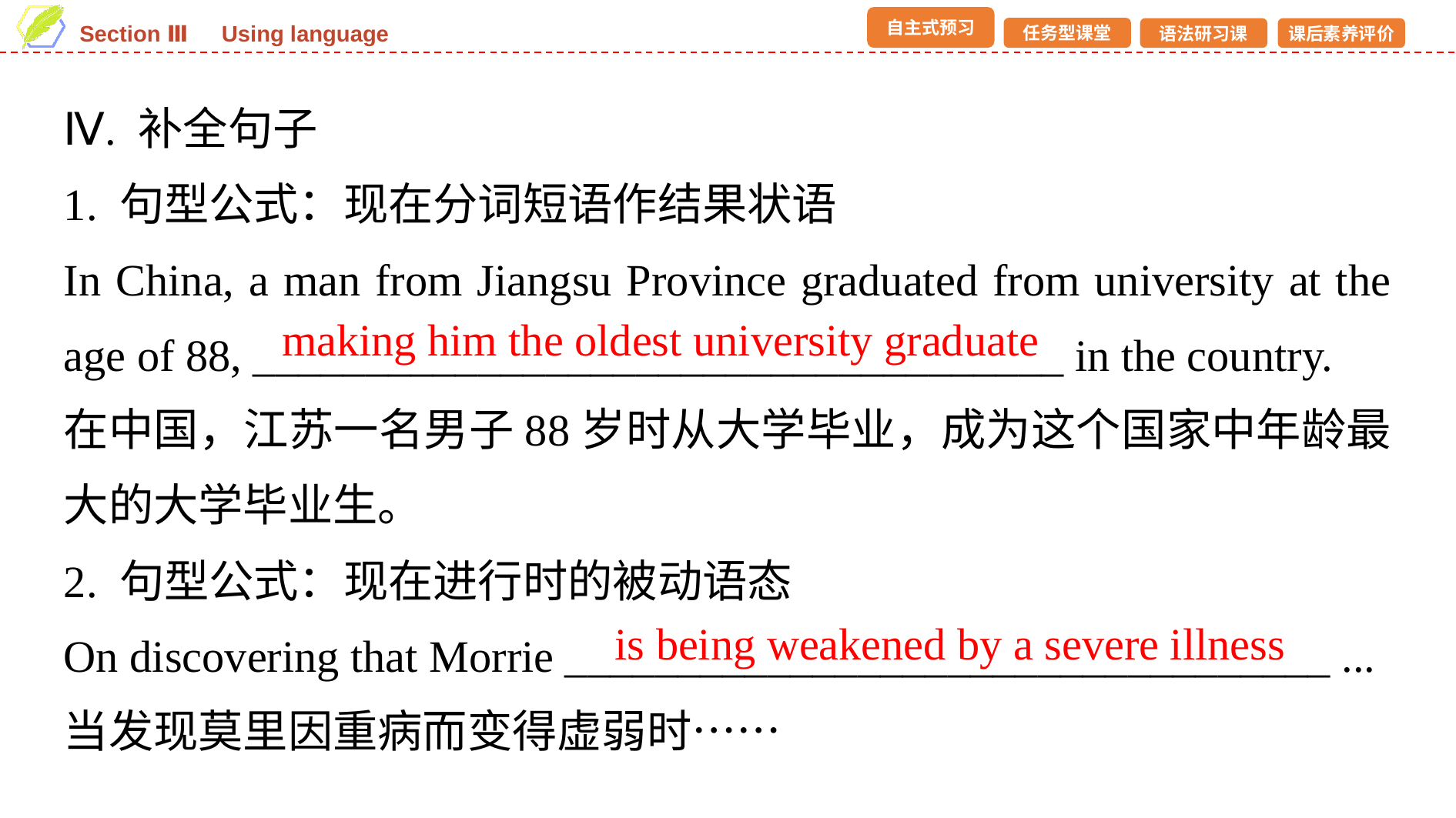

Ⅳ. 补全句子
1. 句型公式：现在分词短语作结果状语
In China, a man from Jiangsu Province graduated from university at the age of 88, ____________________________________ in the country.
在中国，江苏一名男子88岁时从大学毕业，成为这个国家中年龄最大的大学毕业生。
2. 句型公式：现在进行时的被动语态
On discovering that Morrie __________________________________ ...
当发现莫里因重病而变得虚弱时……
making him the oldest university graduate
is being weakened by a severe illness